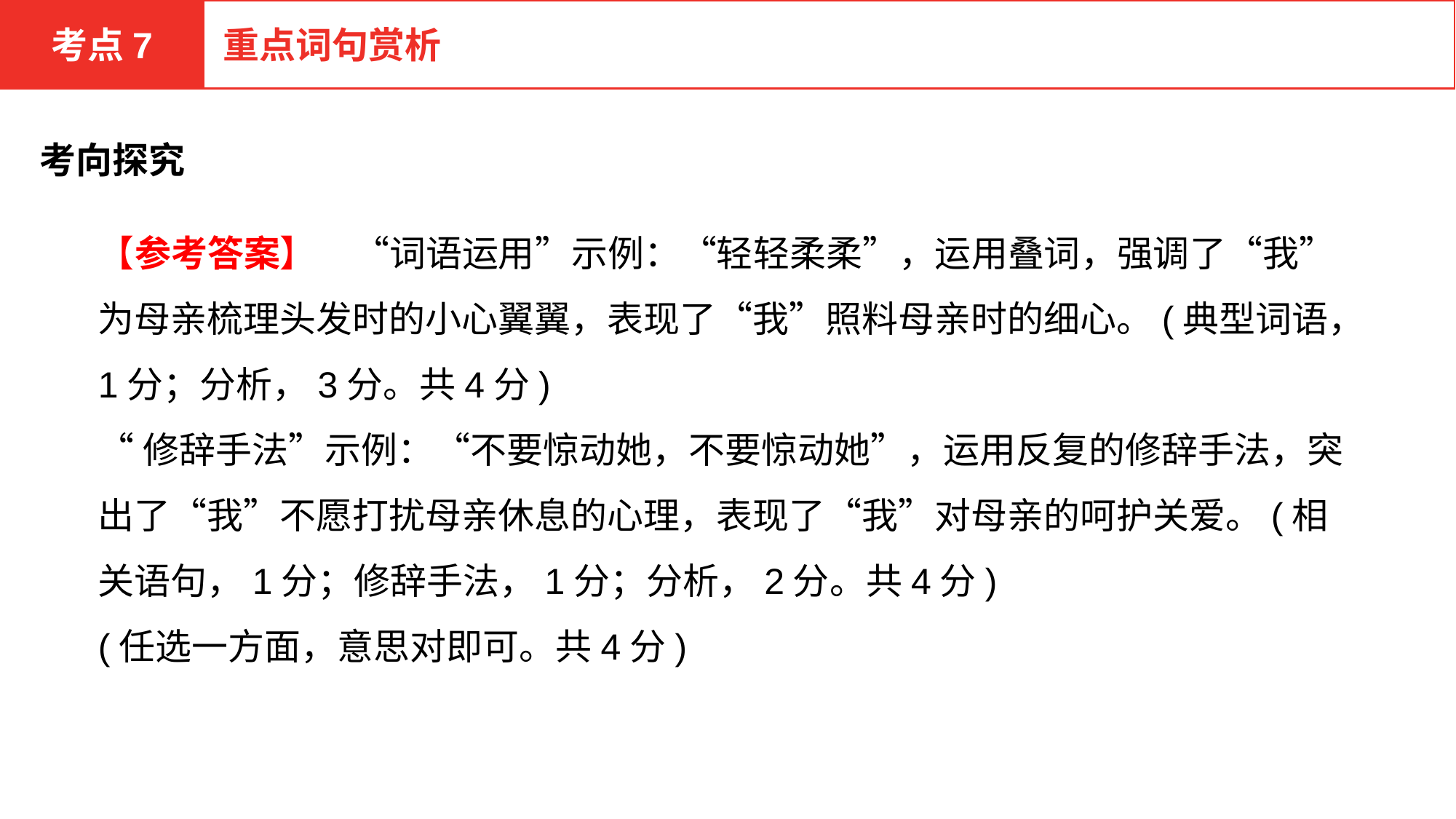

考点7
重点词句赏析
考向探究

【参考答案】　“词语运用”示例：“轻轻柔柔”，运用叠词，强调了“我”为母亲梳理头发时的小心翼翼，表现了“我”照料母亲时的细心。(典型词语，1分；分析，3分。共4分)
“修辞手法”示例：“不要惊动她，不要惊动她”，运用反复的修辞手法，突出了“我”不愿打扰母亲休息的心理，表现了“我”对母亲的呵护关爱。(相关语句，1分；修辞手法，1分；分析，2分。共4分)
(任选一方面，意思对即可。共4分)